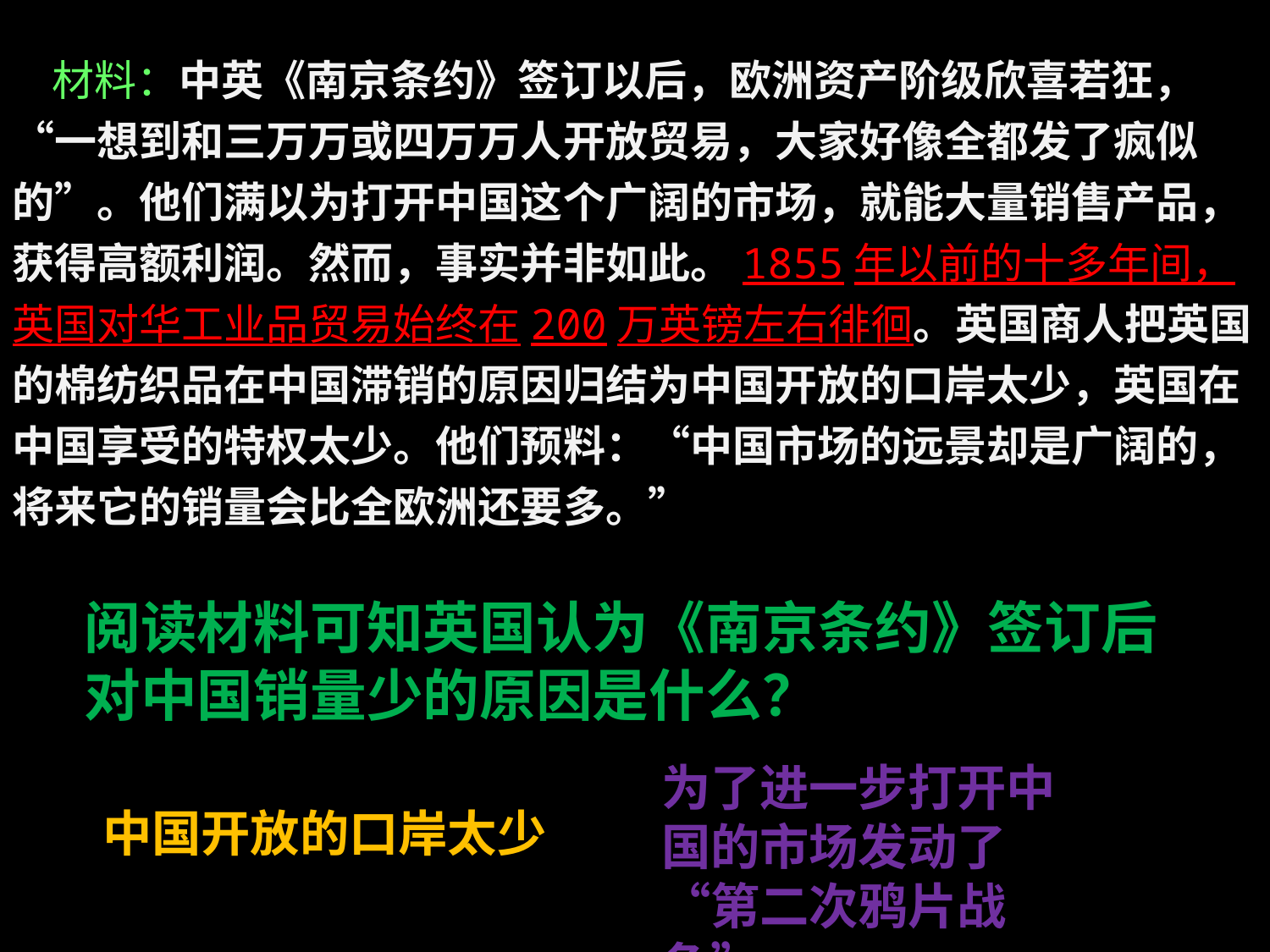

材料：中英《南京条约》签订以后，欧洲资产阶级欣喜若狂，“一想到和三万万或四万万人开放贸易，大家好像全都发了疯似的”。他们满以为打开中国这个广阔的市场，就能大量销售产品，获得高额利润。然而，事实并非如此。1855年以前的十多年间，英国对华工业品贸易始终在200万英镑左右徘徊。英国商人把英国的棉纺织品在中国滞销的原因归结为中国开放的口岸太少，英国在中国享受的特权太少。他们预料：“中国市场的远景却是广阔的，将来它的销量会比全欧洲还要多。”

阅读材料可知英国认为《南京条约》签订后对中国销量少的原因是什么？
为了进一步打开中国的市场发动了“第二次鸦片战争”
中国开放的口岸太少